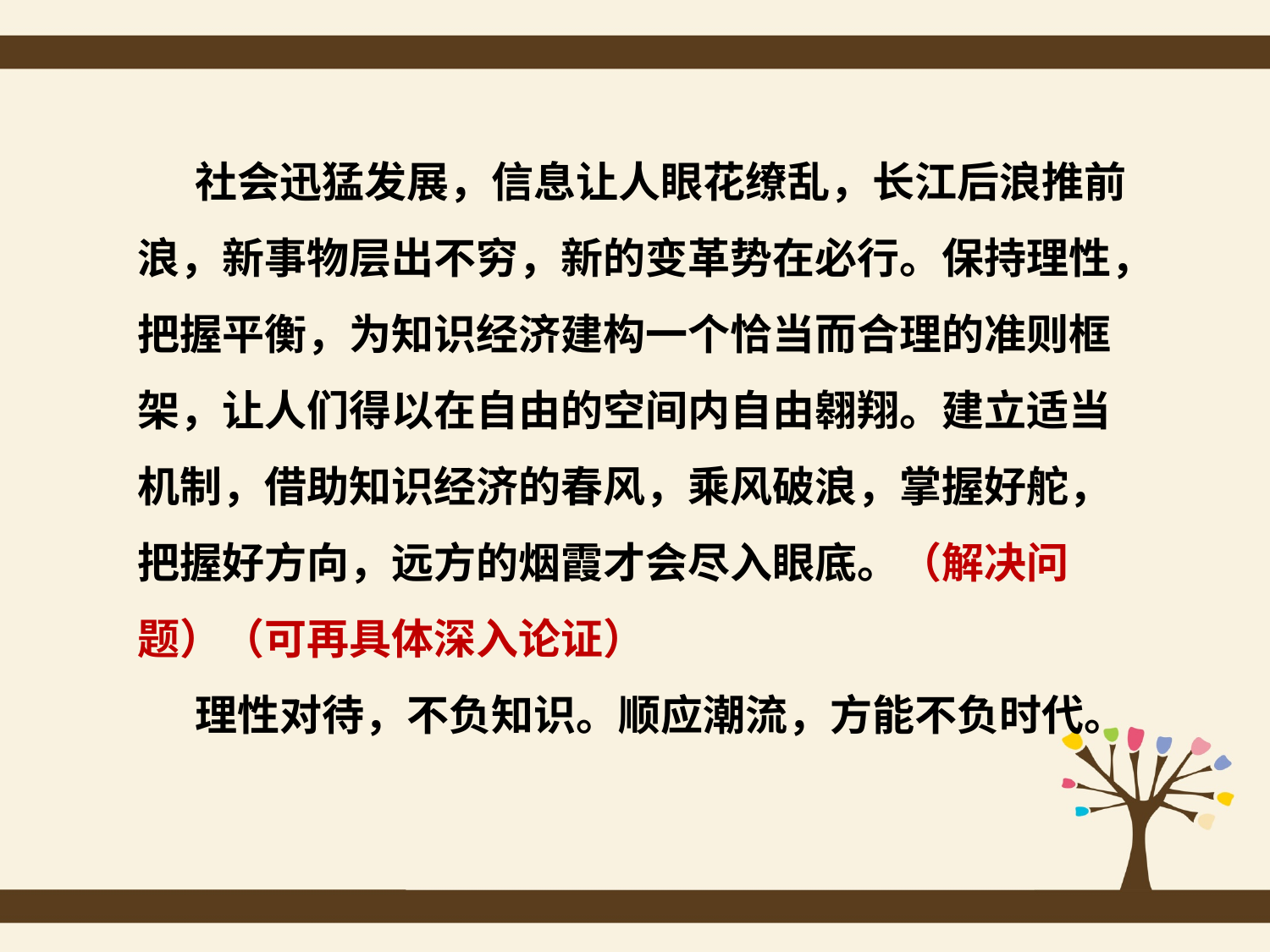

社会迅猛发展，信息让人眼花缭乱，长江后浪推前浪，新事物层出不穷，新的变革势在必行。保持理性，把握平衡，为知识经济建构一个恰当而合理的准则框架，让人们得以在自由的空间内自由翱翔。建立适当机制，借助知识经济的春风，乘风破浪，掌握好舵，把握好方向，远方的烟霞才会尽入眼底。（解决问题）（可再具体深入论证）
     理性对待，不负知识。顺应潮流，方能不负时代。